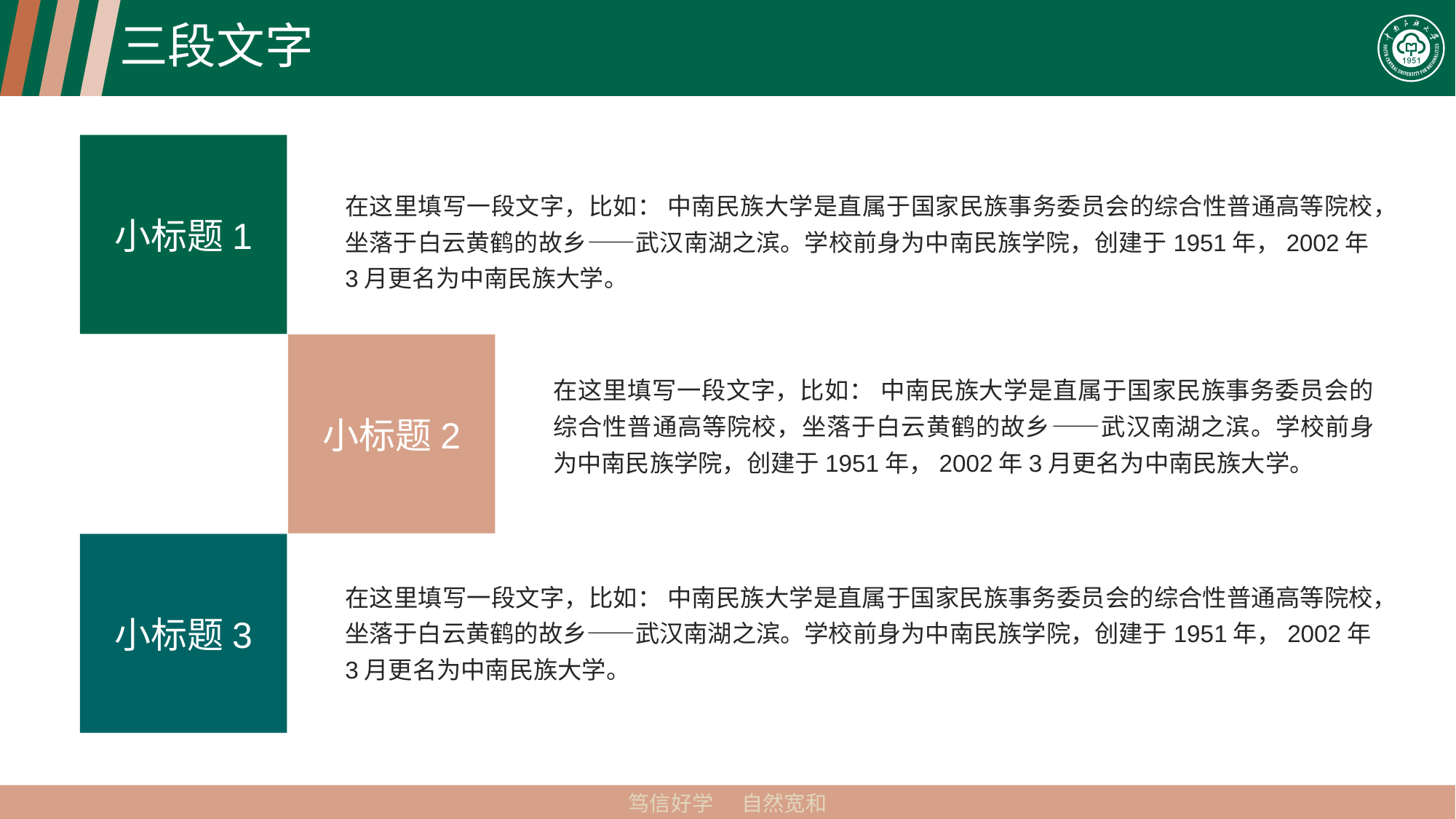

# 三段文字
小标题1
在这里填写一段文字，比如： 中南民族大学是直属于国家民族事务委员会的综合性普通高等院校，坐落于白云黄鹤的故乡——武汉南湖之滨。学校前身为中南民族学院，创建于1951年，2002年3月更名为中南民族大学。
小标题2
单击此处编辑母版文本样式
在这里填写一段文字，比如： 中南民族大学是直属于国家民族事务委员会的综合性普通高等院校，坐落于白云黄鹤的故乡——武汉南湖之滨。学校前身为中南民族学院，创建于1951年，2002年3月更名为中南民族大学。
小标题3
单击此处编辑母版文本样式
在这里填写一段文字，比如： 中南民族大学是直属于国家民族事务委员会的综合性普通高等院校，坐落于白云黄鹤的故乡——武汉南湖之滨。学校前身为中南民族学院，创建于1951年，2002年3月更名为中南民族大学。
笃信好学      自然宽和